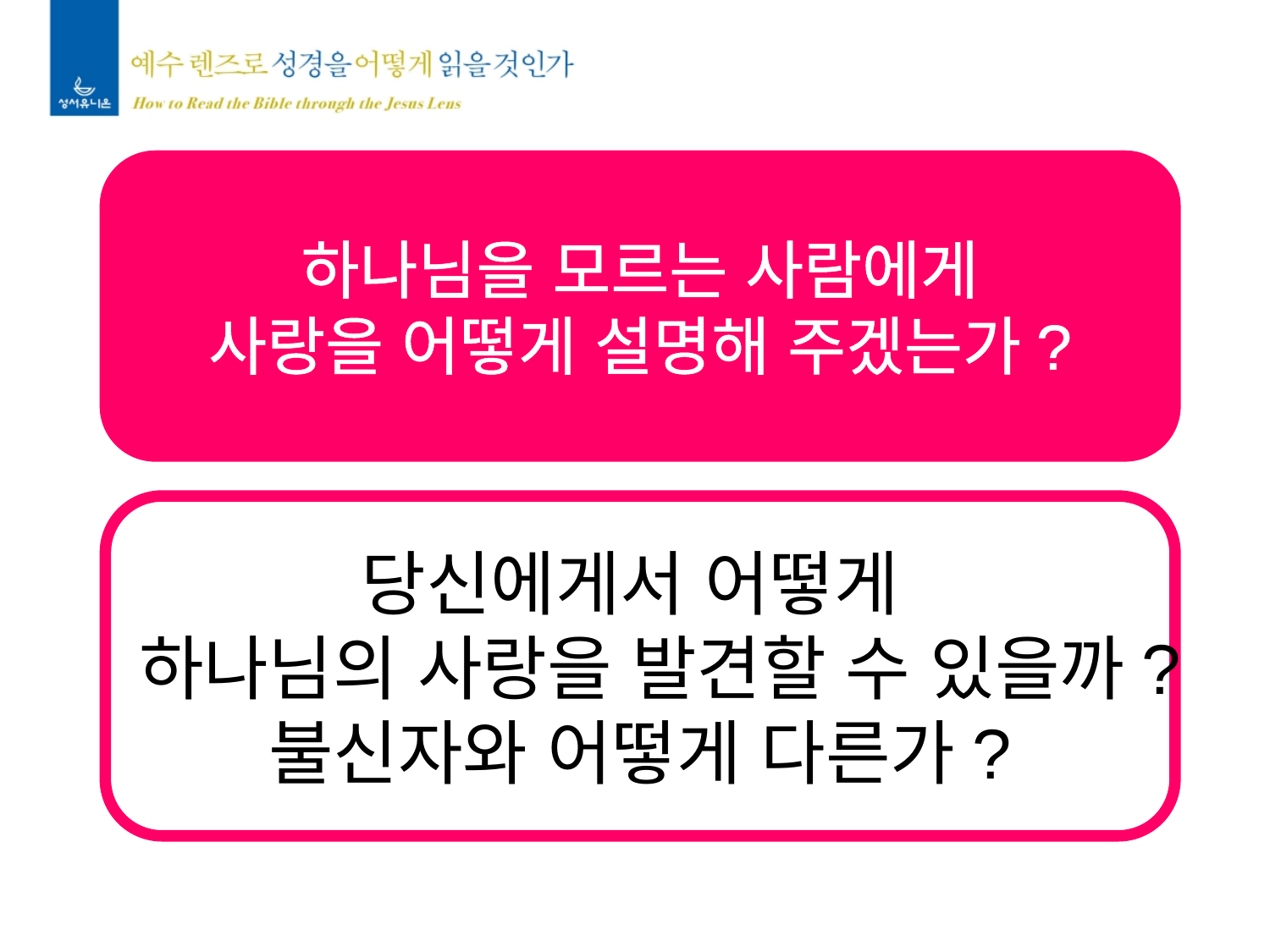

하나님을 모르는 사람에게
사랑을 어떻게 설명해 주겠는가?
당신에게서 어떻게
하나님의 사랑을 발견할 수 있을까?
불신자와 어떻게 다른가?